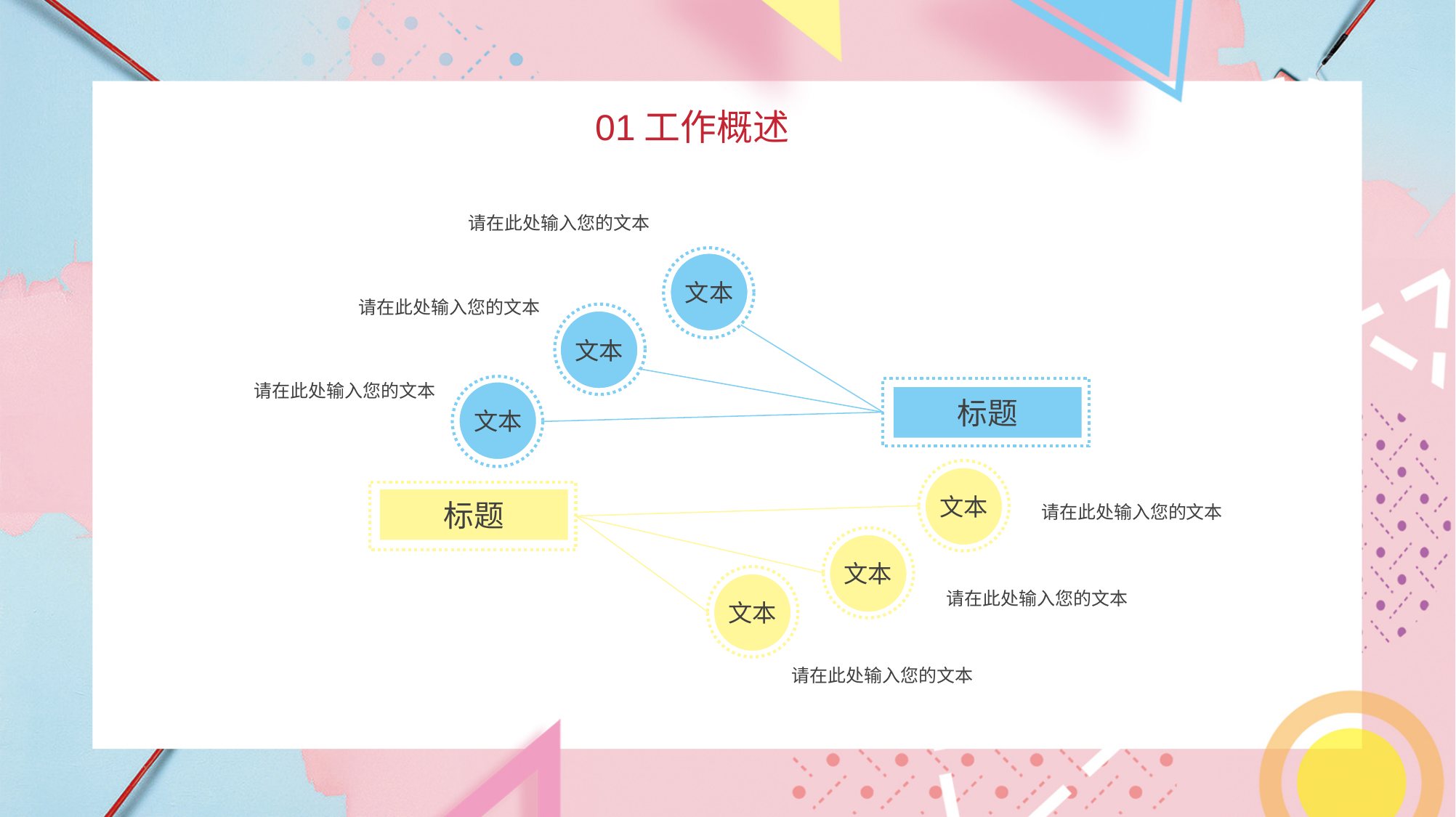

01工作概述
请在此处输入您的文本

文本
请在此处输入您的文本

文本
请在此处输入您的文本

文本
标题

文本

请在此处输入您的文本
标题

文本

文本
请在此处输入您的文本
请在此处输入您的文本